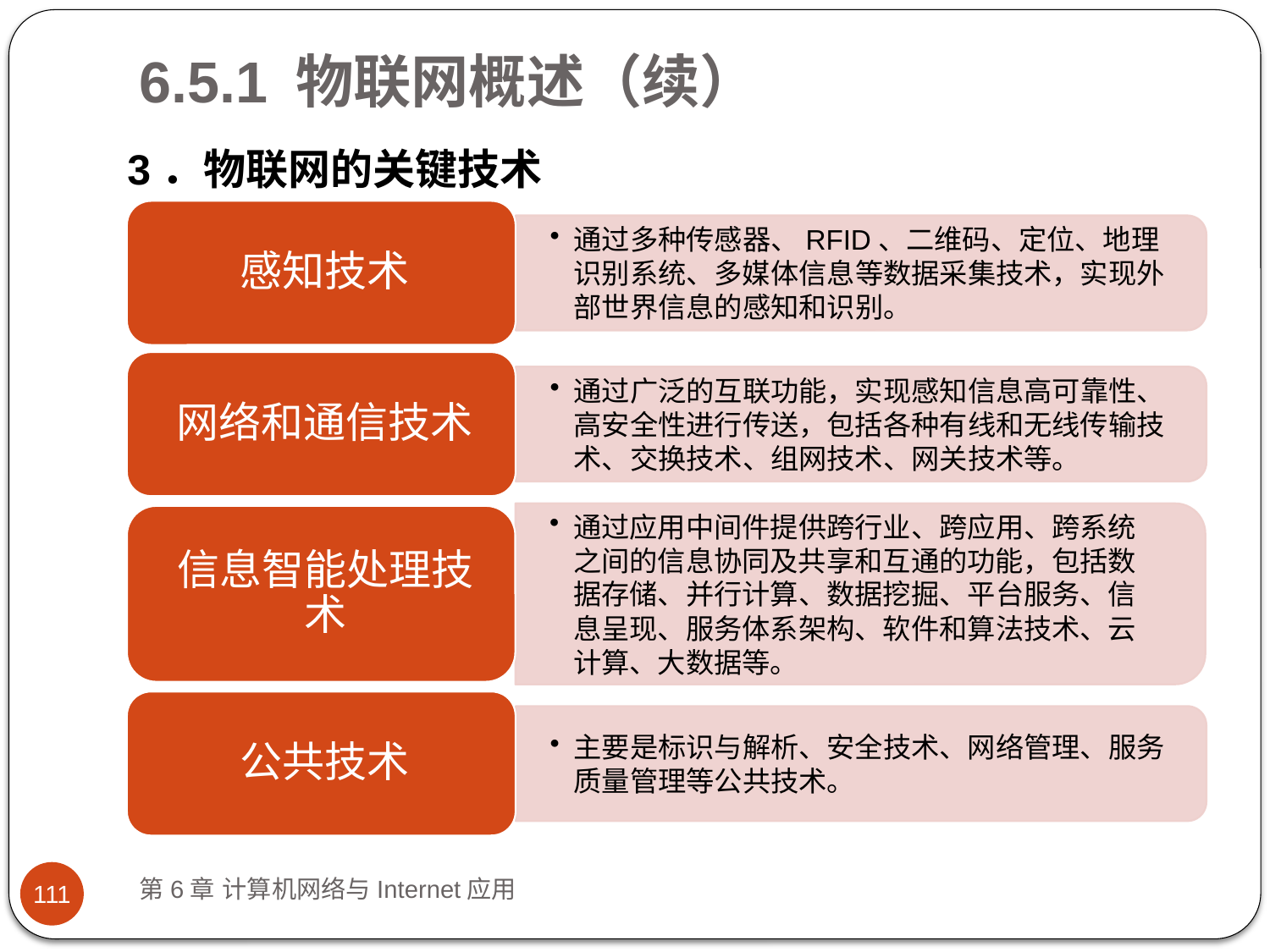

# 6.5.1 物联网概述（续）
3．物联网的关键技术

通过多种传感器、RFID、二维码、定位、地理识别系统、多媒体信息等数据采集技术，实现外部世界信息的感知和识别。
感知技术
通过广泛的互联功能，实现感知信息高可靠性、高安全性进行传送，包括各种有线和无线传输技术、交换技术、组网技术、网关技术等。
网络和通信技术
通过应用中间件提供跨行业、跨应用、跨系统之间的信息协同及共享和互通的功能，包括数据存储、并行计算、数据挖掘、平台服务、信息呈现、服务体系架构、软件和算法技术、云计算、大数据等。
信息智能处理技术
主要是标识与解析、安全技术、网络管理、服务质量管理等公共技术。
公共技术
第6章 计算机网络与Internet应用
111